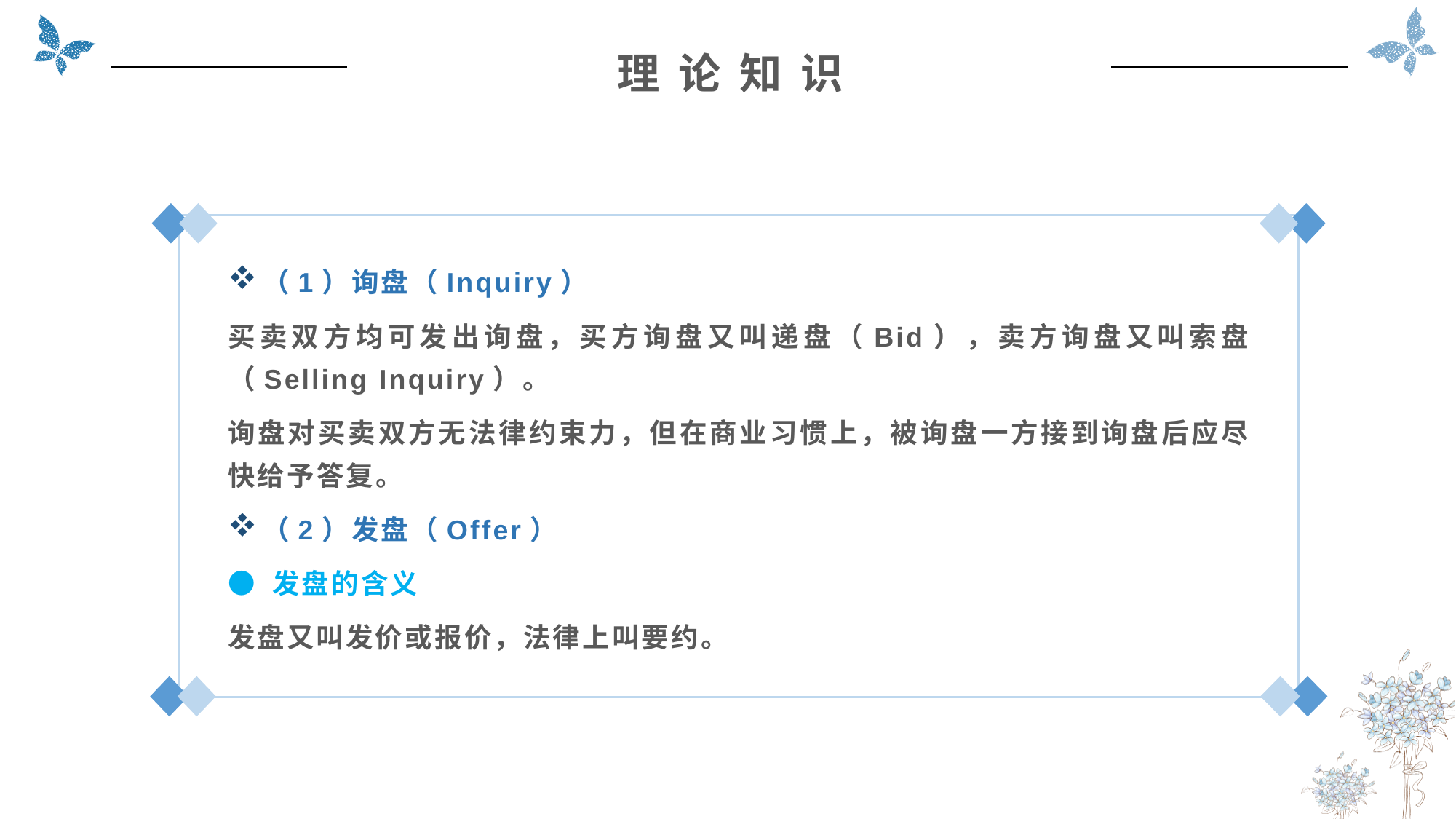

理 论 知 识

（1）询盘（Inquiry）
买卖双方均可发出询盘，买方询盘又叫递盘（Bid），卖方询盘又叫索盘（Selling Inquiry）。
询盘对买卖双方无法律约束力，但在商业习惯上，被询盘一方接到询盘后应尽快给予答复。
（2）发盘（Offer）
● 发盘的含义
发盘又叫发价或报价，法律上叫要约。